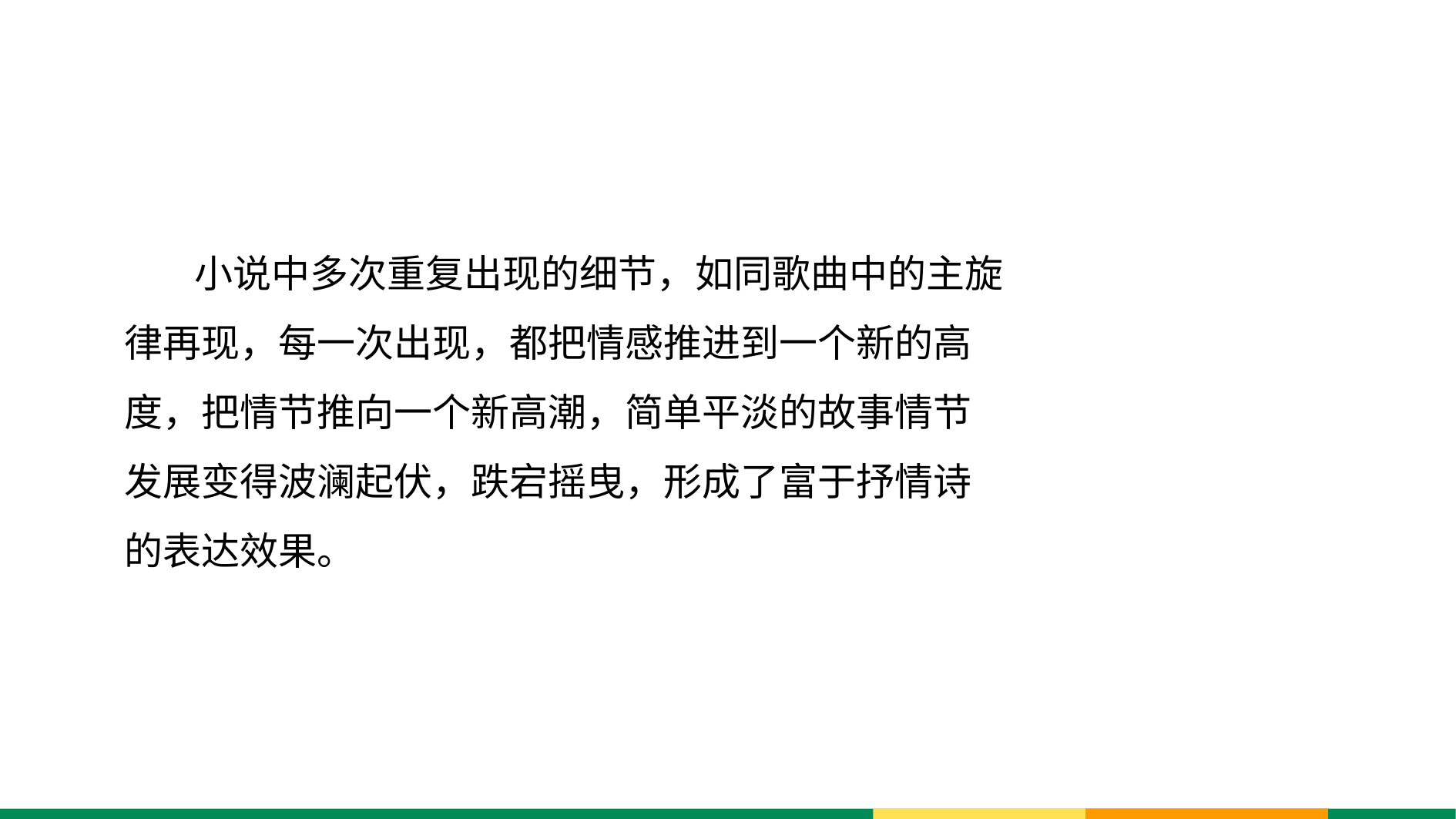

小说中多次重复出现的细节，如同歌曲中的主旋律再现，每一次出现，都把情感推进到一个新的高度，把情节推向一个新高潮，简单平淡的故事情节发展变得波澜起伏，跌宕摇曳，形成了富于抒情诗的表达效果。